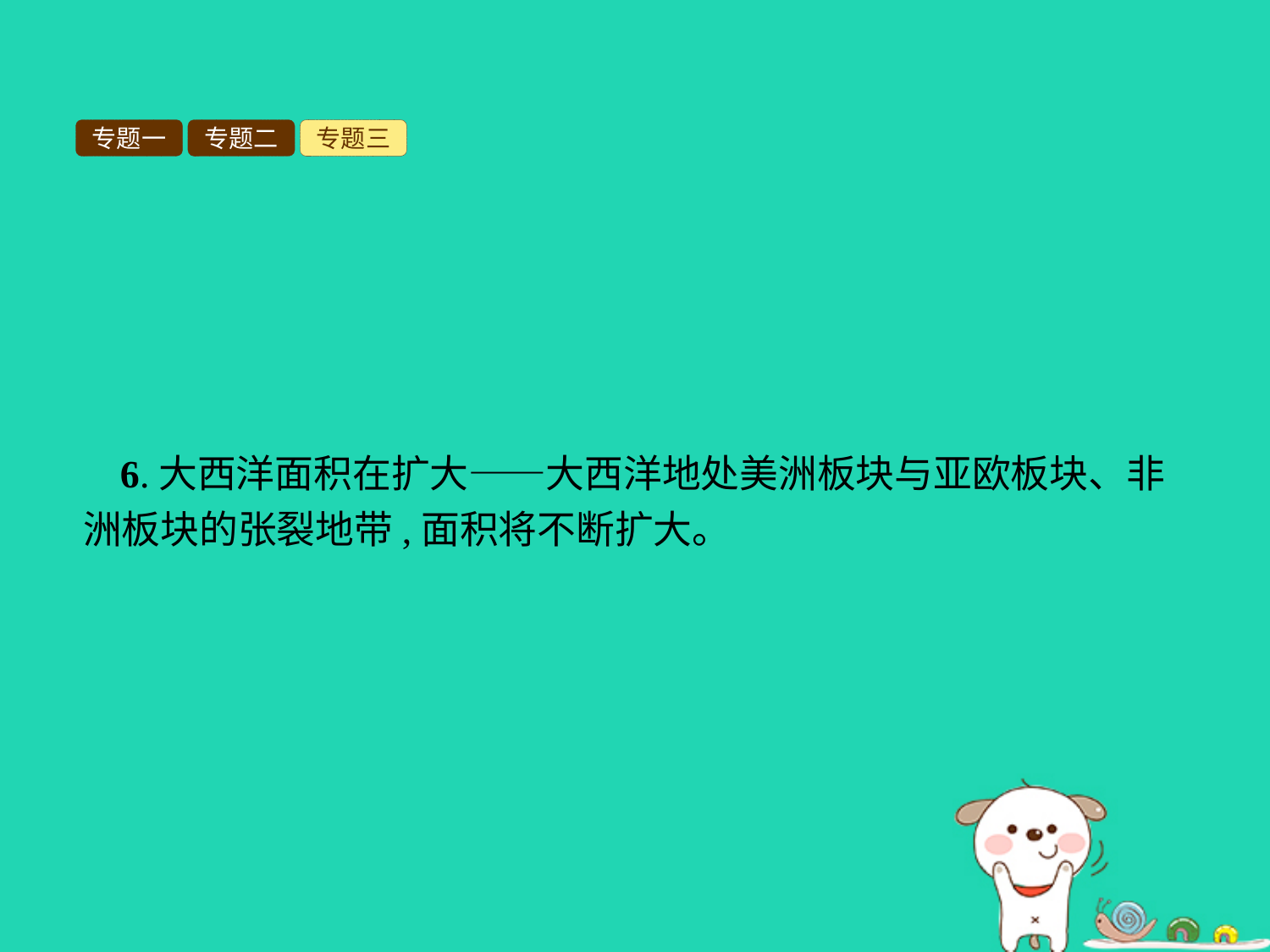

专题一
专题二
专题三
6.大西洋面积在扩大——大西洋地处美洲板块与亚欧板块、非洲板块的张裂地带,面积将不断扩大。